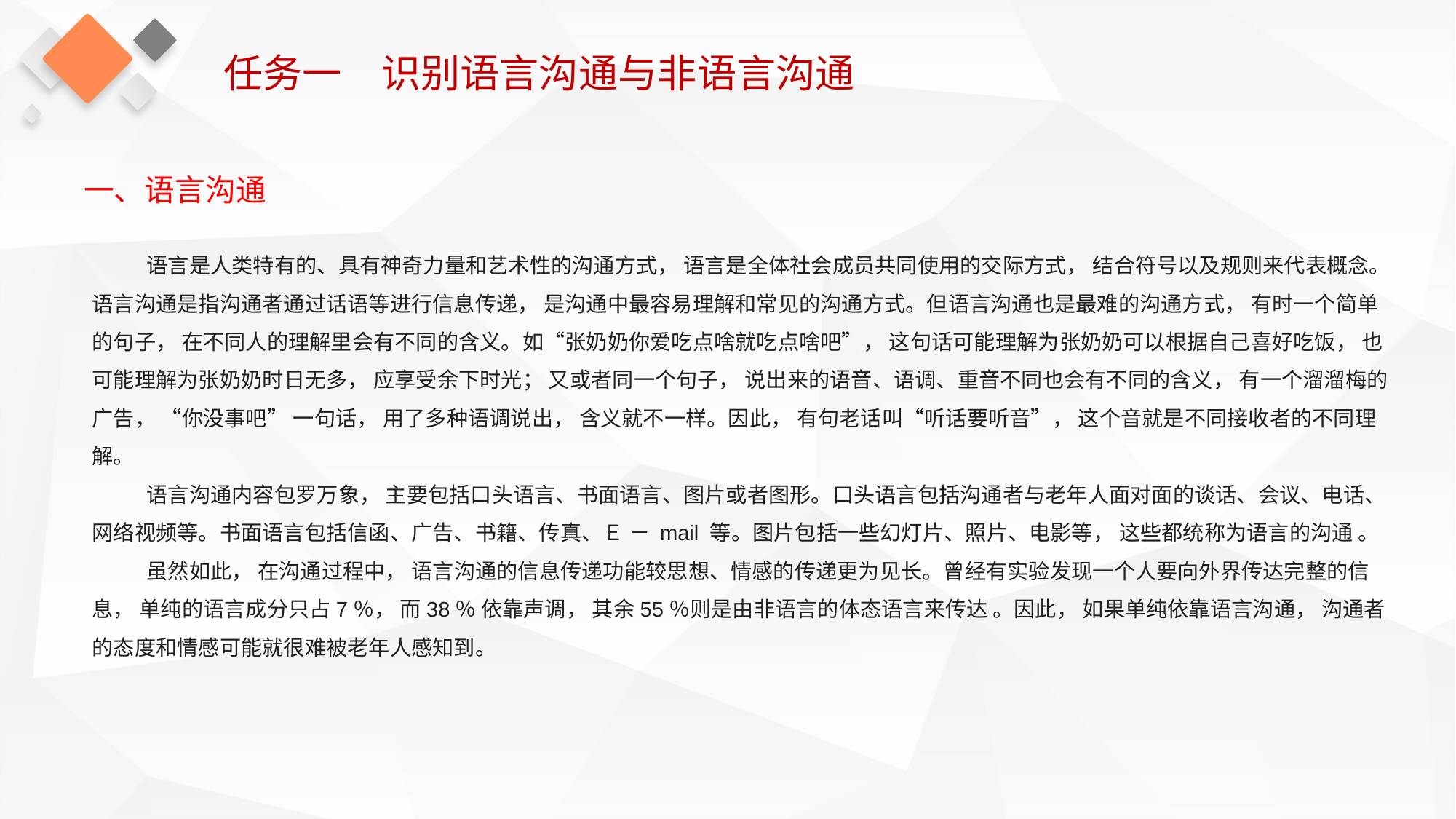

任务一　识别语言沟通与非语言沟通
一、语言沟通
语言是人类特有的、具有神奇力量和艺术性的沟通方式， 语言是全体社会成员共同使用的交际方式， 结合符号以及规则来代表概念。语言沟通是指沟通者通过话语等进行信息传递， 是沟通中最容易理解和常见的沟通方式。但语言沟通也是最难的沟通方式， 有时一个简单的句子， 在不同人的理解里会有不同的含义。如“张奶奶你爱吃点啥就吃点啥吧”， 这句话可能理解为张奶奶可以根据自己喜好吃饭， 也可能理解为张奶奶时日无多， 应享受余下时光； 又或者同一个句子， 说出来的语音、语调、重音不同也会有不同的含义， 有一个溜溜梅的广告， “你没事吧” 一句话， 用了多种语调说出， 含义就不一样。因此， 有句老话叫“听话要听音”， 这个音就是不同接收者的不同理解。
语言沟通内容包罗万象， 主要包括口头语言、书面语言、图片或者图形。口头语言包括沟通者与老年人面对面的谈话、会议、电话、网络视频等。书面语言包括信函、广告、书籍、传真、Ｅ － mail 等。图片包括一些幻灯片、照片、电影等， 这些都统称为语言的沟通 。
虽然如此， 在沟通过程中， 语言沟通的信息传递功能较思想、情感的传递更为见长。曾经有实验发现一个人要向外界传达完整的信息， 单纯的语言成分只占7％， 而38％ 依靠声调， 其余55％则是由非语言的体态语言来传达 。因此， 如果单纯依靠语言沟通， 沟通者的态度和情感可能就很难被老年人感知到。